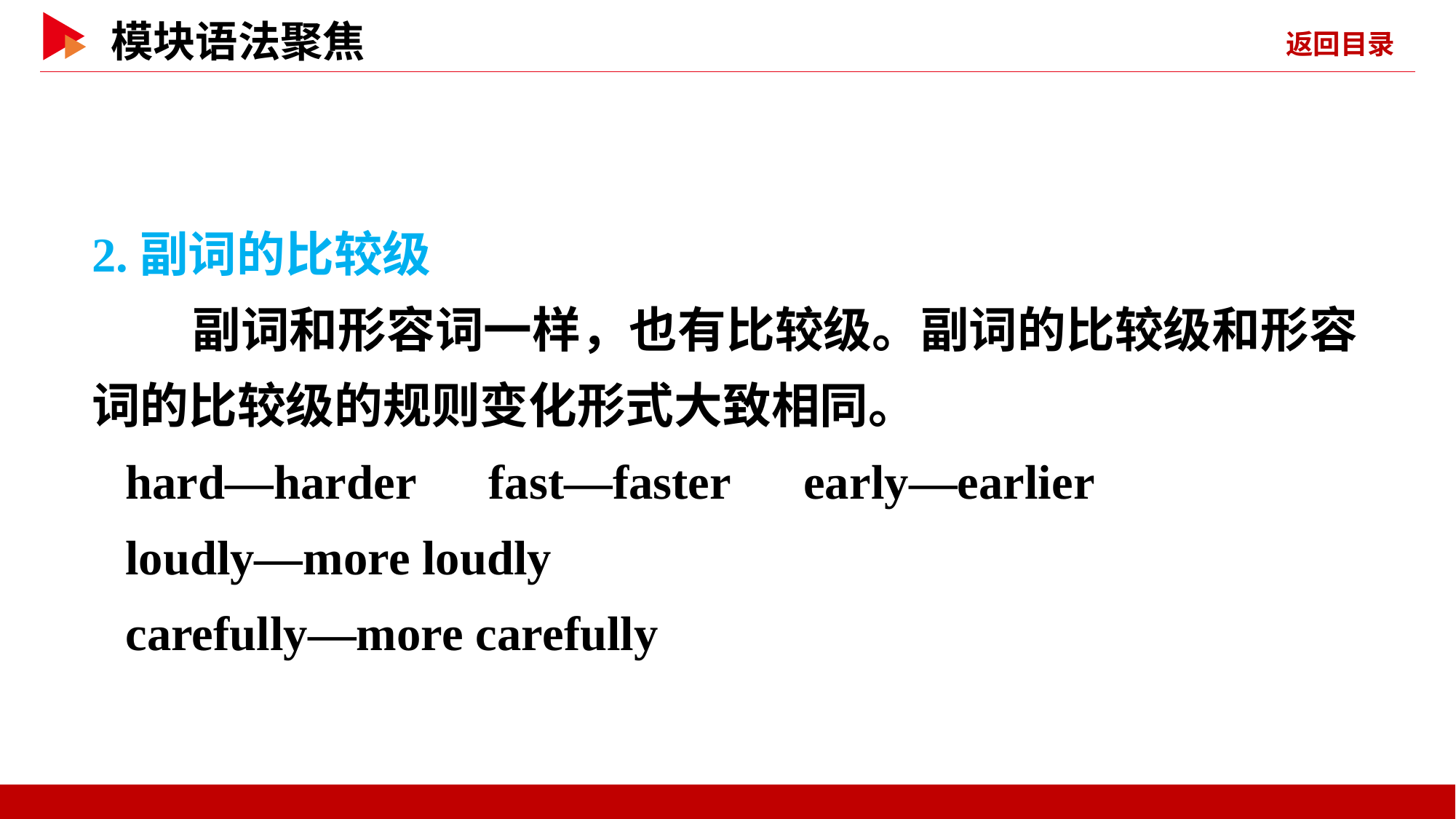

2.副词的比较级
     副词和形容词一样，也有比较级。副词的比较级和形容词的比较级的规则变化形式大致相同。
hard—harder　fast—faster　early—earlier
loudly—more loudly
carefully—more carefully